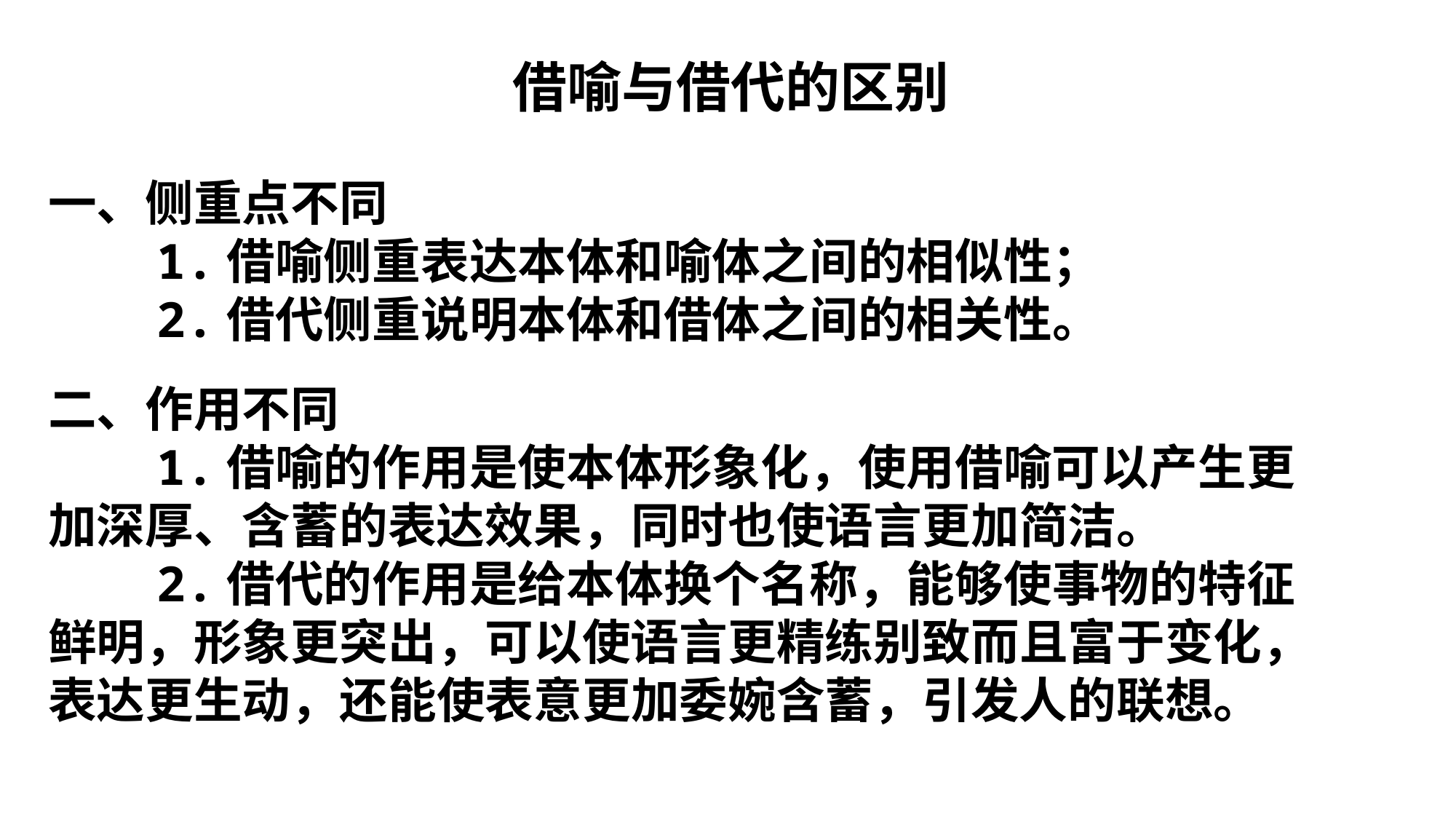

借喻与借代的区别
一、侧重点不同
　　1.借喻侧重表达本体和喻体之间的相似性；
　　2.借代侧重说明本体和借体之间的相关性。
二、作用不同
　　1.借喻的作用是使本体形象化，使用借喻可以产生更加深厚、含蓄的表达效果，同时也使语言更加简洁。
　　2.借代的作用是给本体换个名称，能够使事物的特征鲜明，形象更突出，可以使语言更精练别致而且富于变化，表达更生动，还能使表意更加委婉含蓄，引发人的联想。